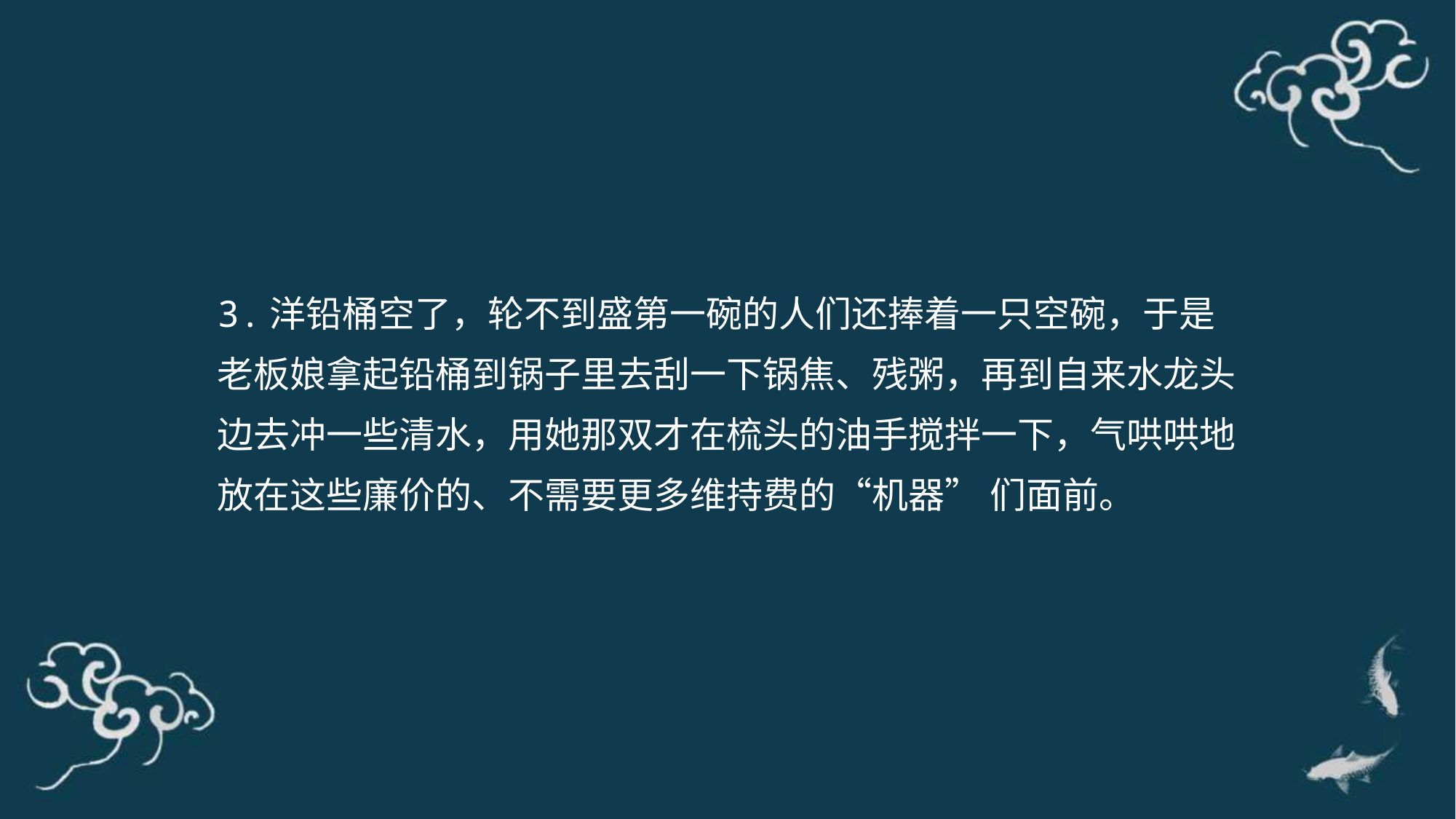

3.洋铅桶空了，轮不到盛第一碗的人们还捧着一只空碗，于是老板娘拿起铅桶到锅子里去刮一下锅焦、残粥，再到自来水龙头边去冲一些清水，用她那双才在梳头的油手搅拌一下，气哄哄地放在这些廉价的、不需要更多维持费的“机器” 们面前。